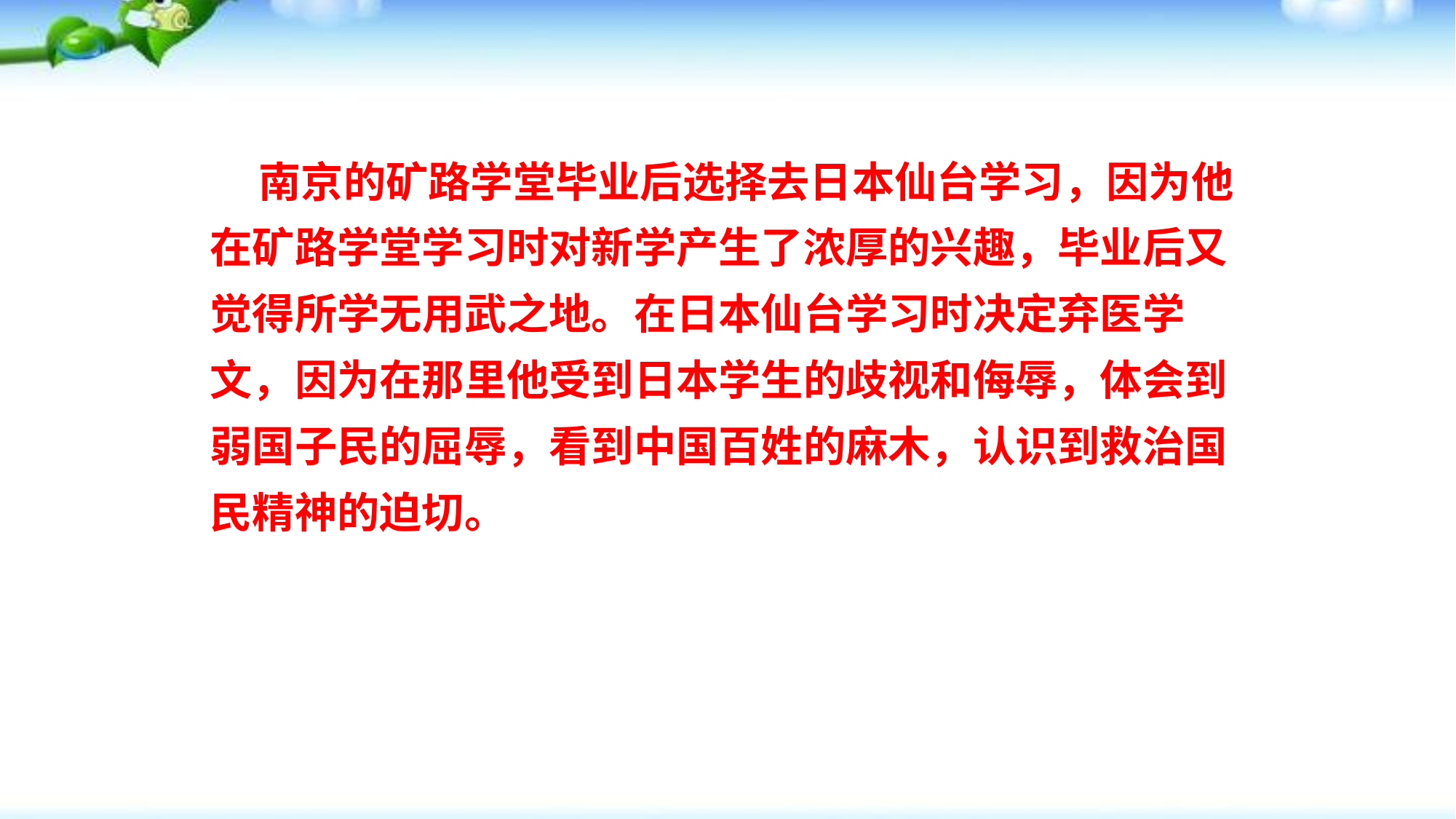

南京的矿路学堂毕业后选择去日本仙台学习，因为他在矿路学堂学习时对新学产生了浓厚的兴趣，毕业后又觉得所学无用武之地。在日本仙台学习时决定弃医学文，因为在那里他受到日本学生的歧视和侮辱，体会到弱国子民的屈辱，看到中国百姓的麻木，认识到救治国民精神的迫切。